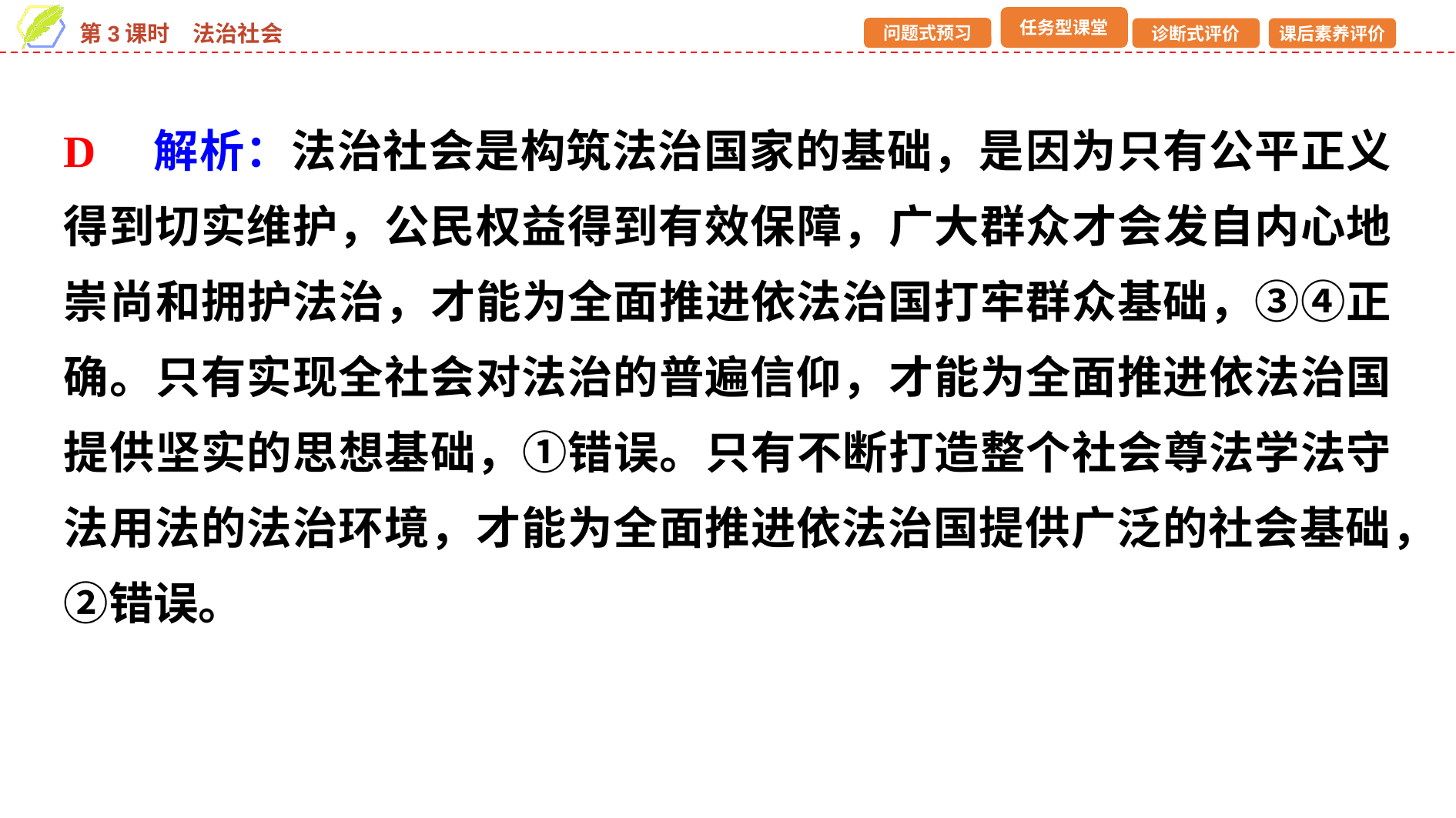

D　解析：法治社会是构筑法治国家的基础，是因为只有公平正义得到切实维护，公民权益得到有效保障，广大群众才会发自内心地崇尚和拥护法治，才能为全面推进依法治国打牢群众基础，③④正确。只有实现全社会对法治的普遍信仰，才能为全面推进依法治国提供坚实的思想基础，①错误。只有不断打造整个社会尊法学法守法用法的法治环境，才能为全面推进依法治国提供广泛的社会基础，②错误。